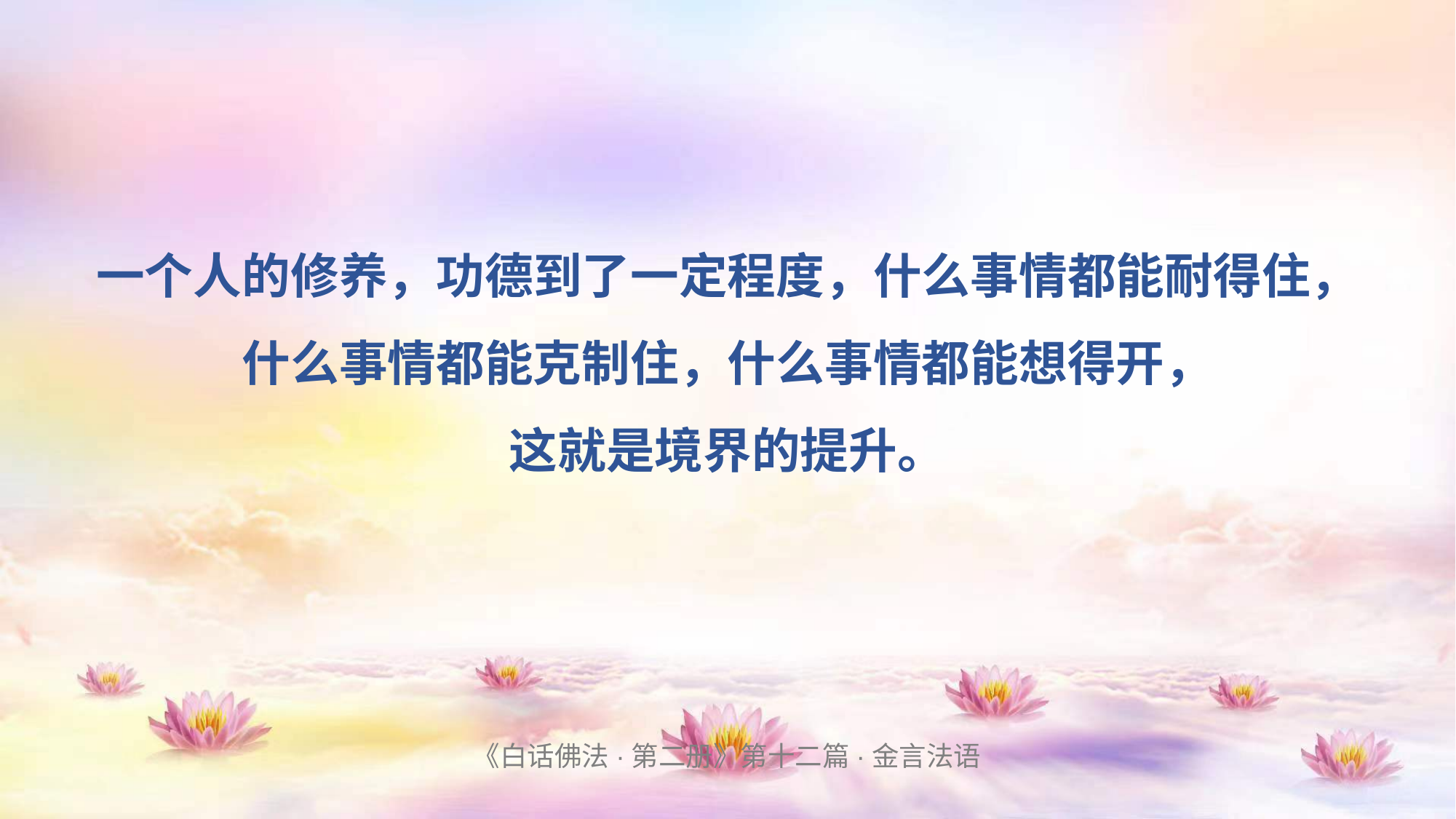

# 一个人的修养，功德到了一定程度，什么事情都能耐得住， 什么事情都能克制住，什么事情都能想得开， 这就是境界的提升。
《白话佛法·第二册》第十二篇·金言法语